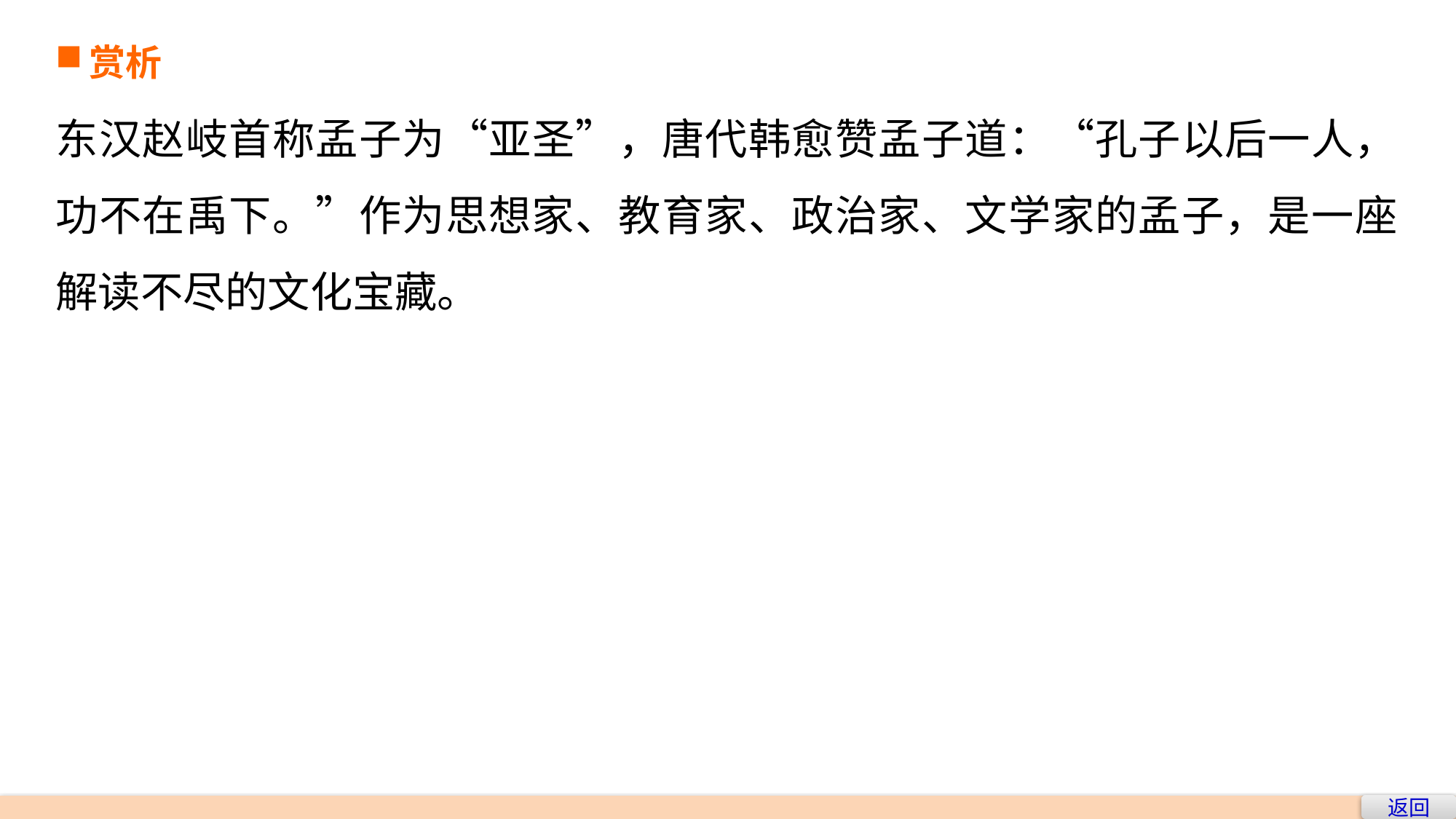

赏析
东汉赵岐首称孟子为“亚圣”，唐代韩愈赞孟子道：“孔子以后一人，功不在禹下。”作为思想家、教育家、政治家、文学家的孟子，是一座解读不尽的文化宝藏。
返回